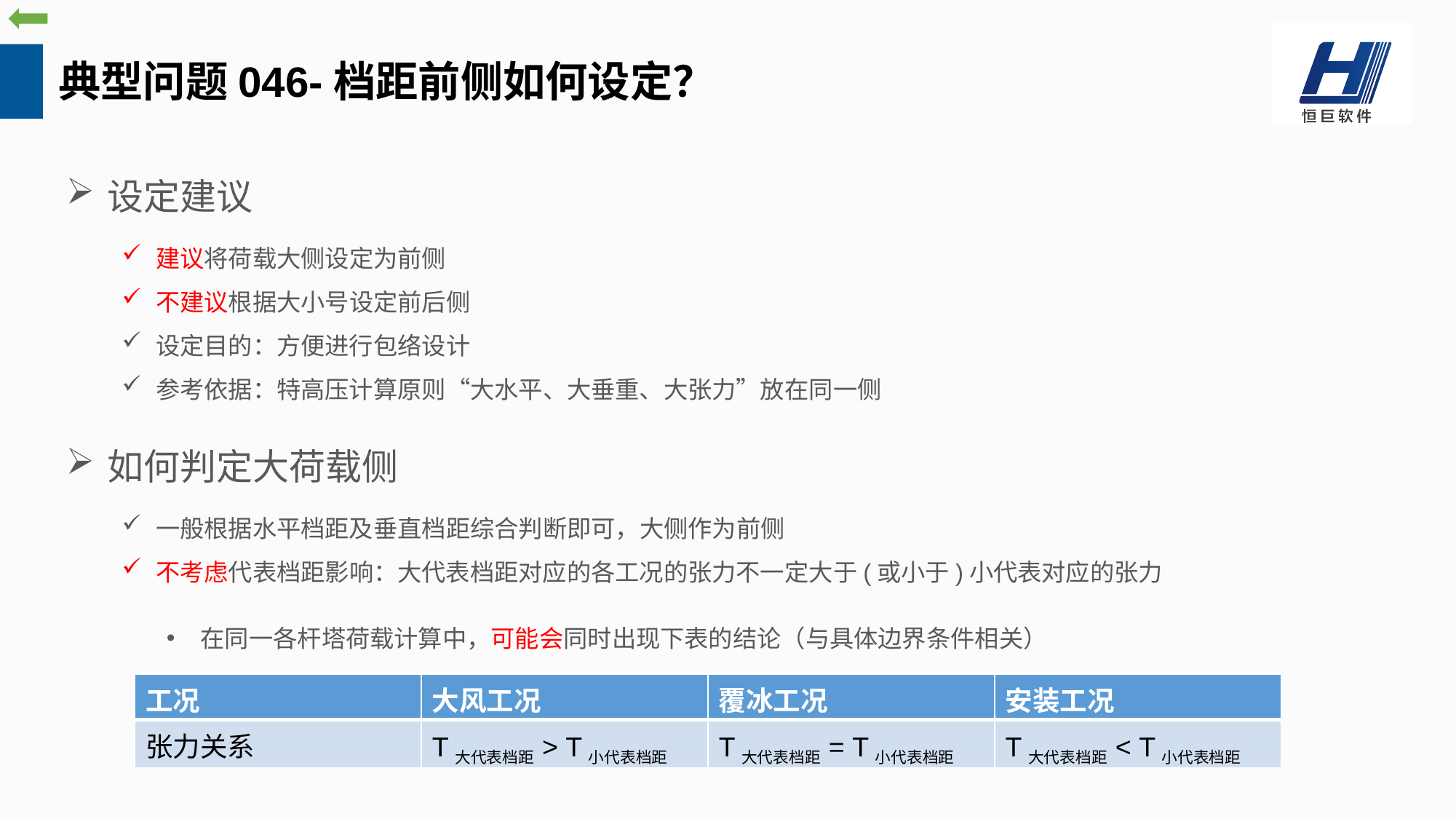

典型问题046-档距前侧如何设定？
设定建议
建议将荷载大侧设定为前侧
不建议根据大小号设定前后侧
设定目的：方便进行包络设计
参考依据：特高压计算原则“大水平、大垂重、大张力”放在同一侧
如何判定大荷载侧
一般根据水平档距及垂直档距综合判断即可，大侧作为前侧
不考虑代表档距影响：大代表档距对应的各工况的张力不一定大于(或小于)小代表对应的张力
在同一各杆塔荷载计算中，可能会同时出现下表的结论（与具体边界条件相关）
| 工况 | 大风工况 | 覆冰工况 | 安装工况 |
| --- | --- | --- | --- |
| 张力关系 | T大代表档距 > T小代表档距 | T大代表档距 = T小代表档距 | T大代表档距 < T小代表档距 |